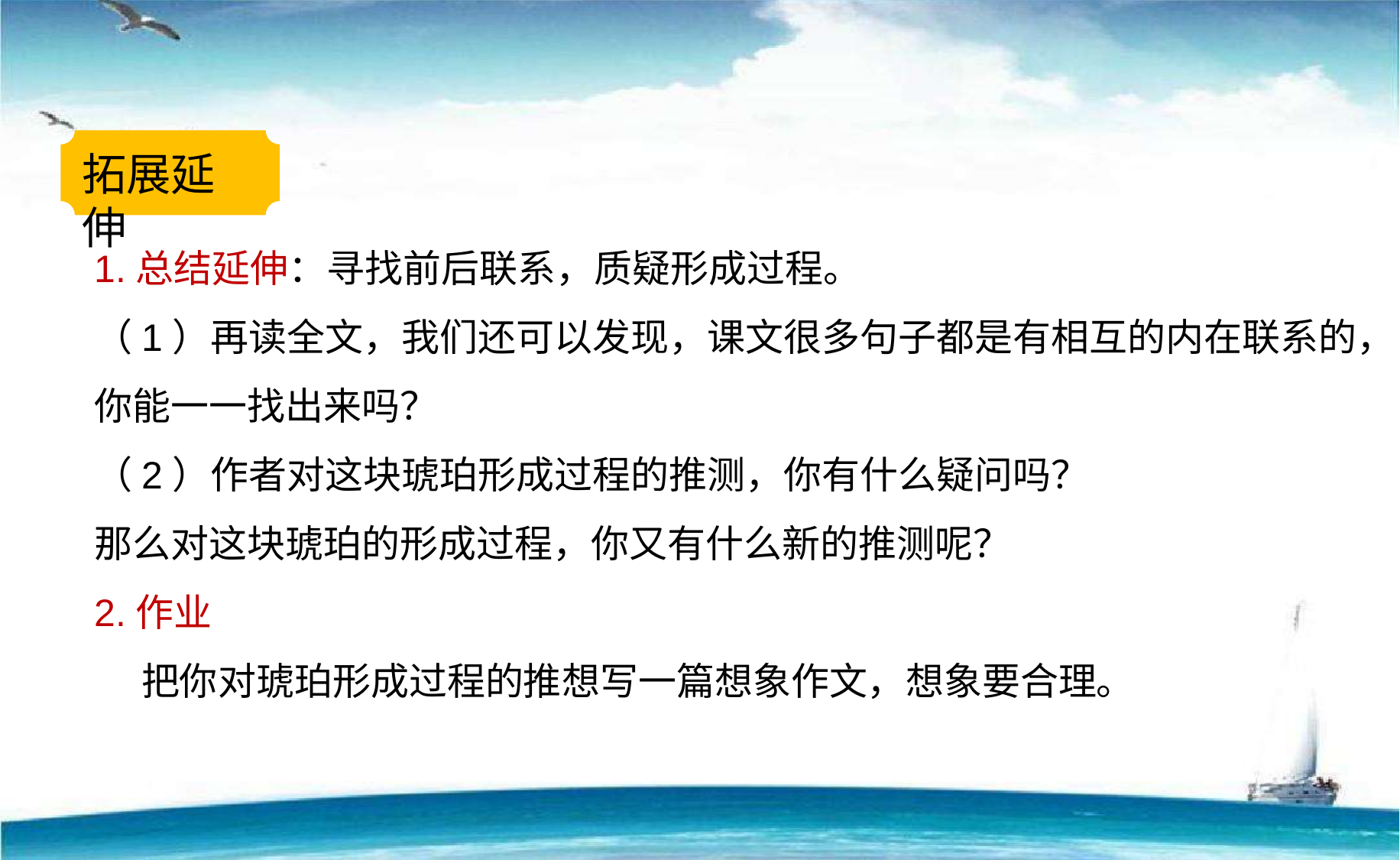

拓展延伸
1.总结延伸：寻找前后联系，质疑形成过程。
（1）再读全文，我们还可以发现，课文很多句子都是有相互的内在联系的，你能一一找出来吗？
（2）作者对这块琥珀形成过程的推测，你有什么疑问吗？
那么对这块琥珀的形成过程，你又有什么新的推测呢？
2.作业
　 把你对琥珀形成过程的推想写一篇想象作文，想象要合理。